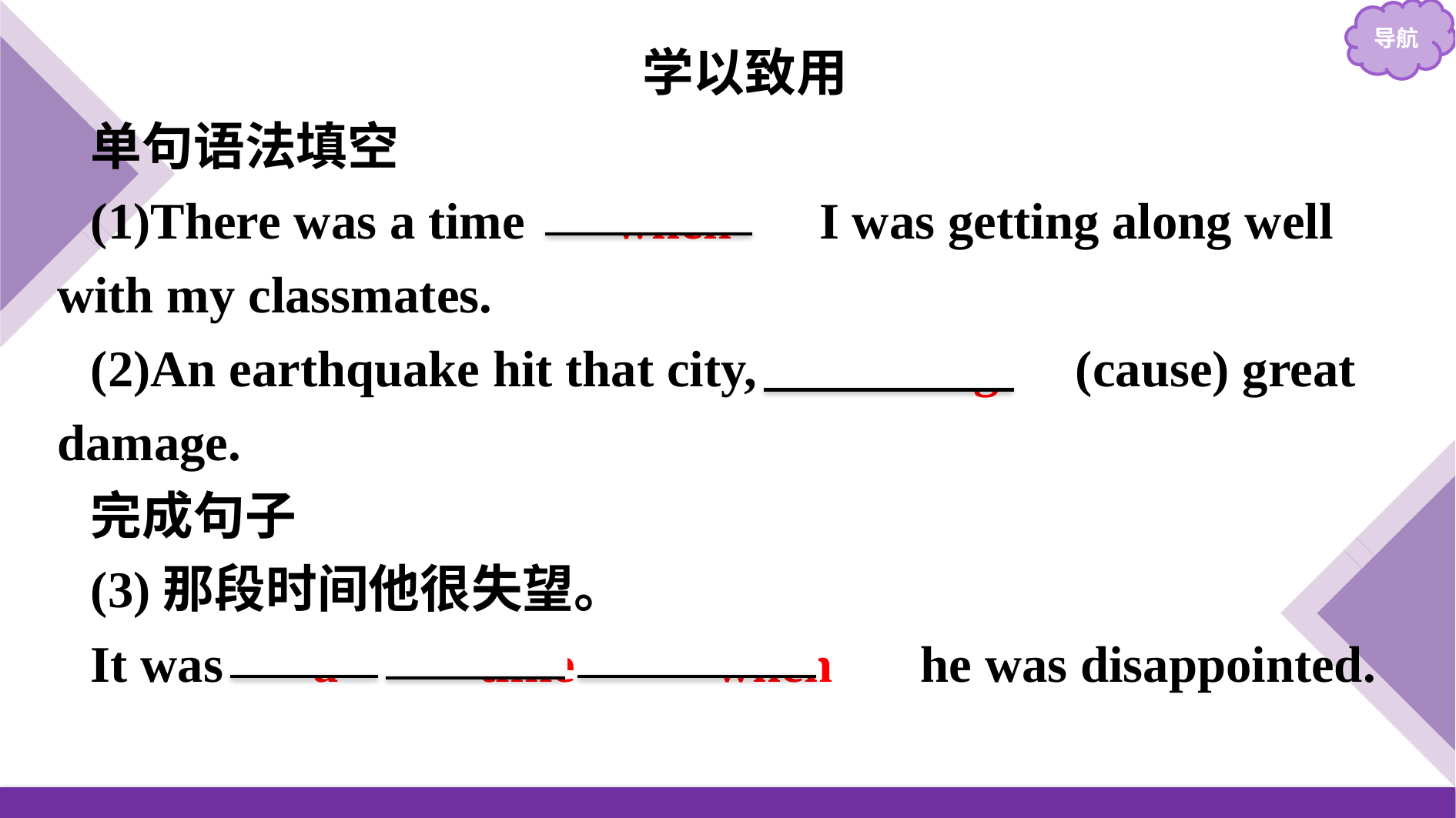

学以致用
单句语法填空
(1)There was a time 　when　 I was getting along well with my classmates.
(2)An earthquake hit that city,　causing　(cause) great damage.
完成句子
(3)那段时间他很失望。
It was 　a　 　time　 　when　 he was disappointed.